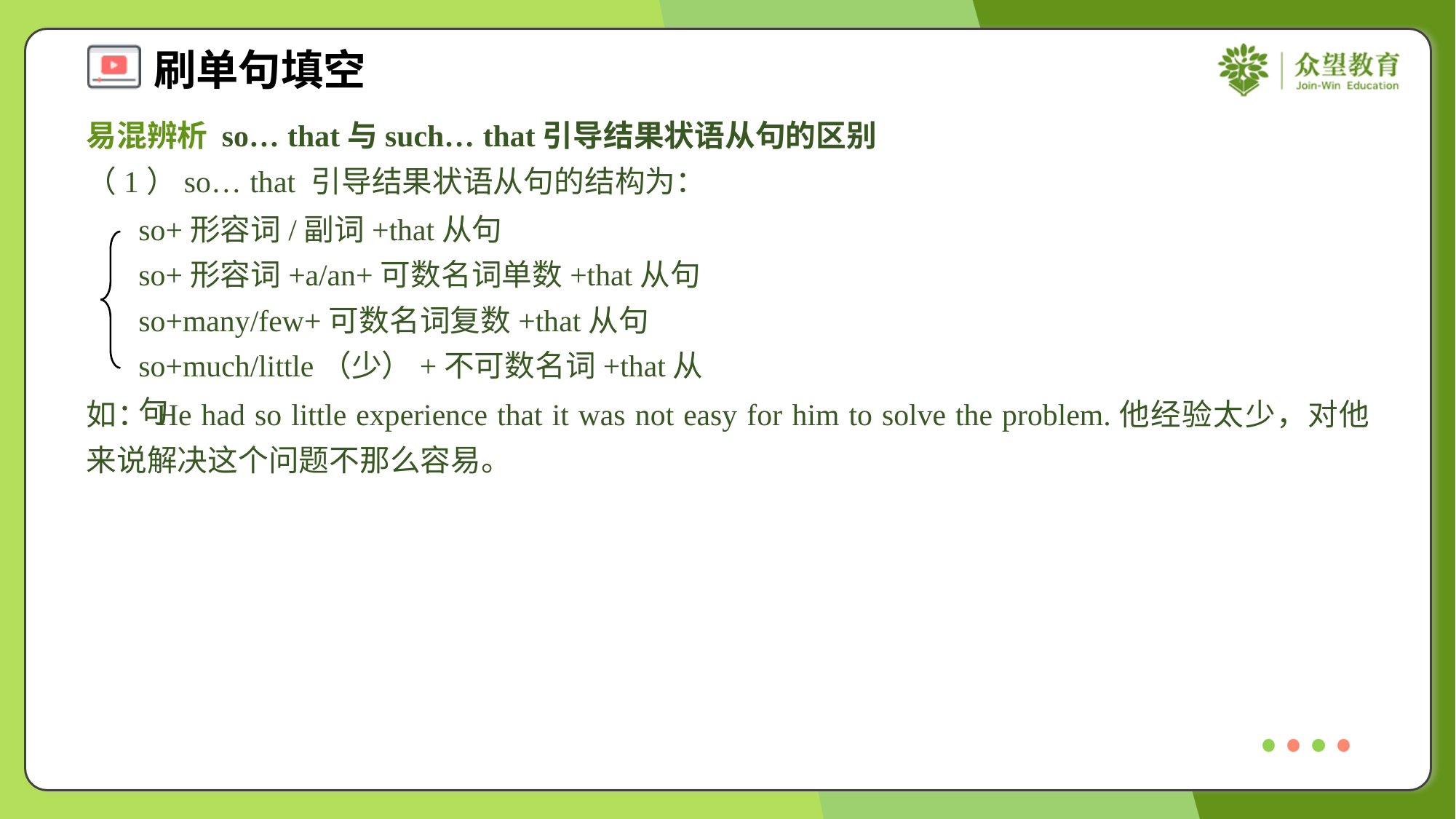

易混辨析 so… that与such… that引导结果状语从句的区别
（1）so… that 引导结果状语从句的结构为：
so+形容词/副词+that从句
so+形容词+a/an+可数名词单数+that从句
so+many/few+可数名词复数+that从句
so+much/little（少）+不可数名词+that从句

如：He had so little experience that it was not easy for him to solve the problem.他经验太少，对他来说解决这个问题不那么容易。